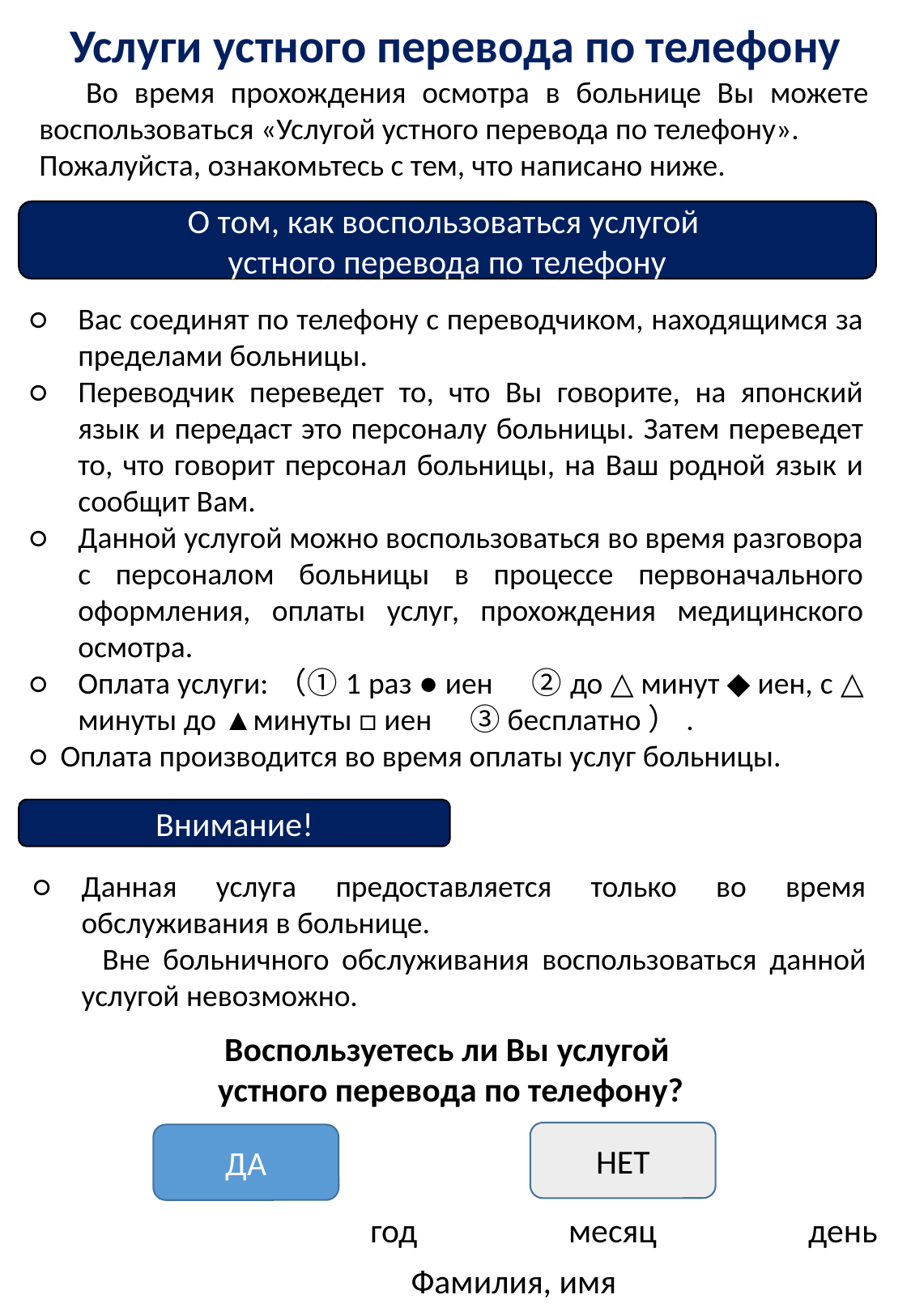

Услуги устного перевода по телефону
　Во время прохождения осмотра в больнице Вы можете воспользоваться «Услугой устного перевода по телефону».
Пожалуйста, ознакомьтесь с тем, что написано ниже.
О том, как воспользоваться услугой
устного перевода по телефону
○	Вас соединят по телефону с переводчиком, находящимся за пределами больницы.
○	Переводчик переведет то, что Вы говорите, на японский язык и передаст это персоналу больницы. Затем переведет то, что говорит персонал больницы, на Ваш родной язык и сообщит Вам.
○	Данной услугой можно воспользоваться во время разговора с персоналом больницы в процессе первоначального оформления, оплаты услуг, прохождения медицинского осмотра.
○	Оплата услуги:（①1 раз ● иен　②до △ минут ◆ иен, с △ минуты до ▲ минуты □ иен　③бесплатно）.
○  Оплата производится во время оплаты услуг больницы.
金額の部分は各医療機関にて設定の上、編集してください
Внимание!
○	Данная услуга предоставляется только во время обслуживания в больнице.
　  Вне больничного обслуживания воспользоваться данной услугой невозможно.
Воспользуетесь ли Вы услугой
устного перевода по телефону?
НЕТ
ДА
год　　　　месяц　　　　день
　　　　　　　　　　　Фамилия, имя